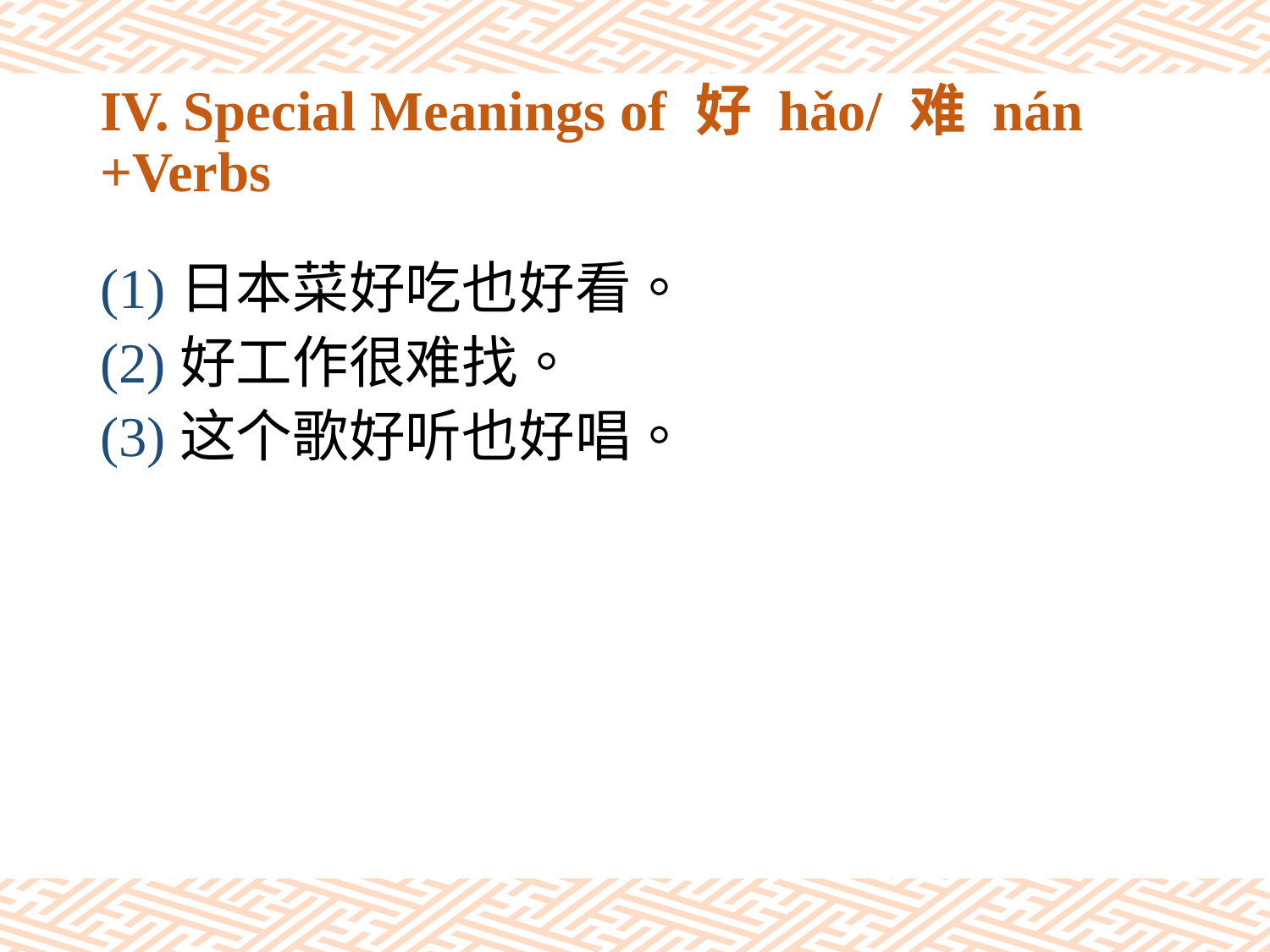

# IV. Special Meanings of 好 hǎo/ 难 nán +Verbs
(1)日本菜好吃也好看。
(2)好工作很难找。
(3)这个歌好听也好唱。